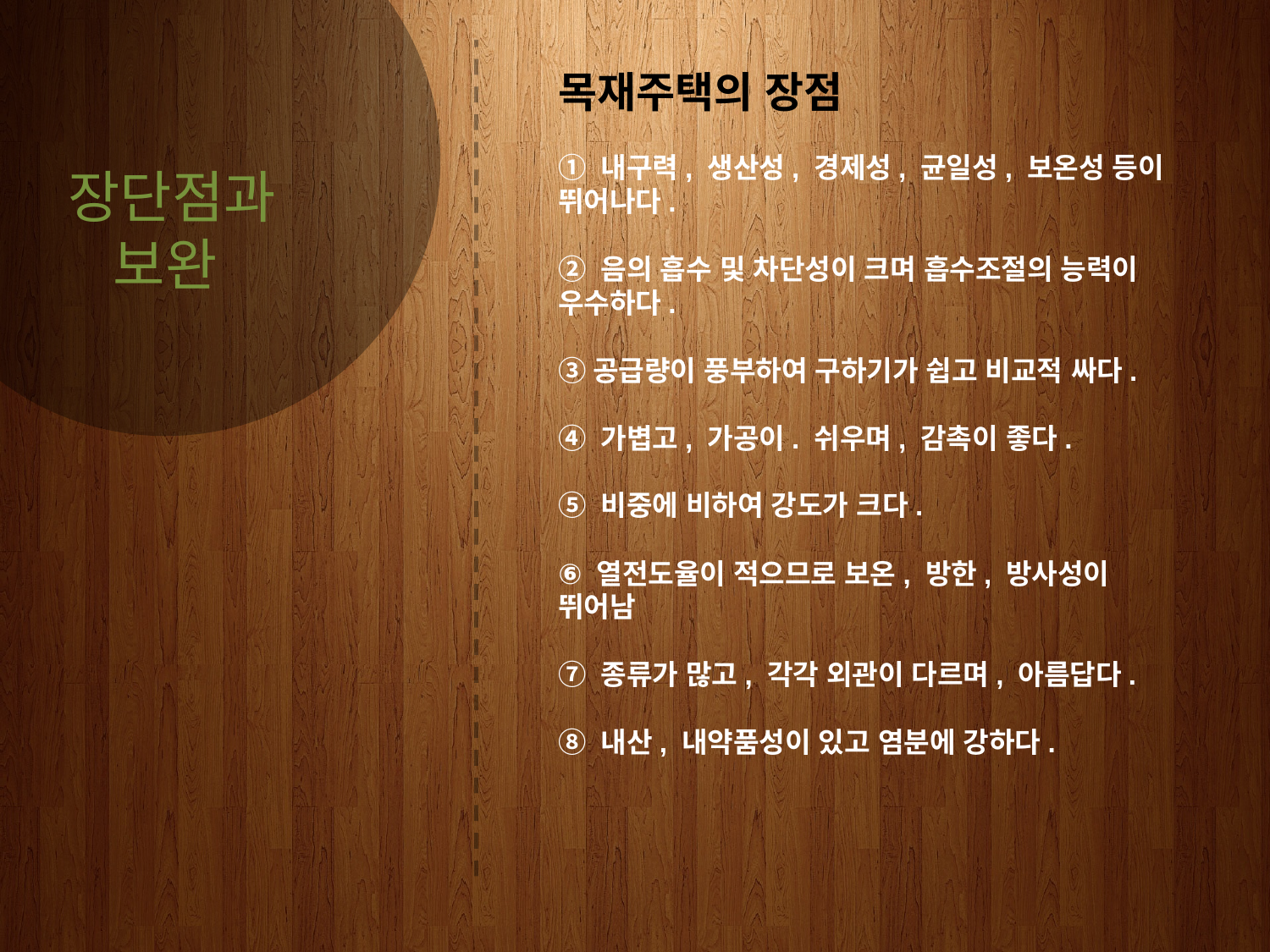

PART 3

 장단점과
보완

목재주택의 장점

① 내구력, 생산성, 경제성, 균일성, 보온성 등이 뛰어나다.

② 음의 흡수 및 차단성이 크며 흡수조절의 능력이 우수하다.

③공급량이 풍부하여 구하기가 쉽고 비교적 싸다.

④ 가볍고, 가공이. 쉬우며, 감촉이 좋다.
⑤ 비중에 비하여 강도가 크다.
⑥ 열전도율이 적으므로 보온, 방한, 방사성이 뛰어남
⑦ 종류가 많고, 각각 외관이 다르며, 아름답다.
⑧ 내산, 내약품성이 있고 염분에 강하다.